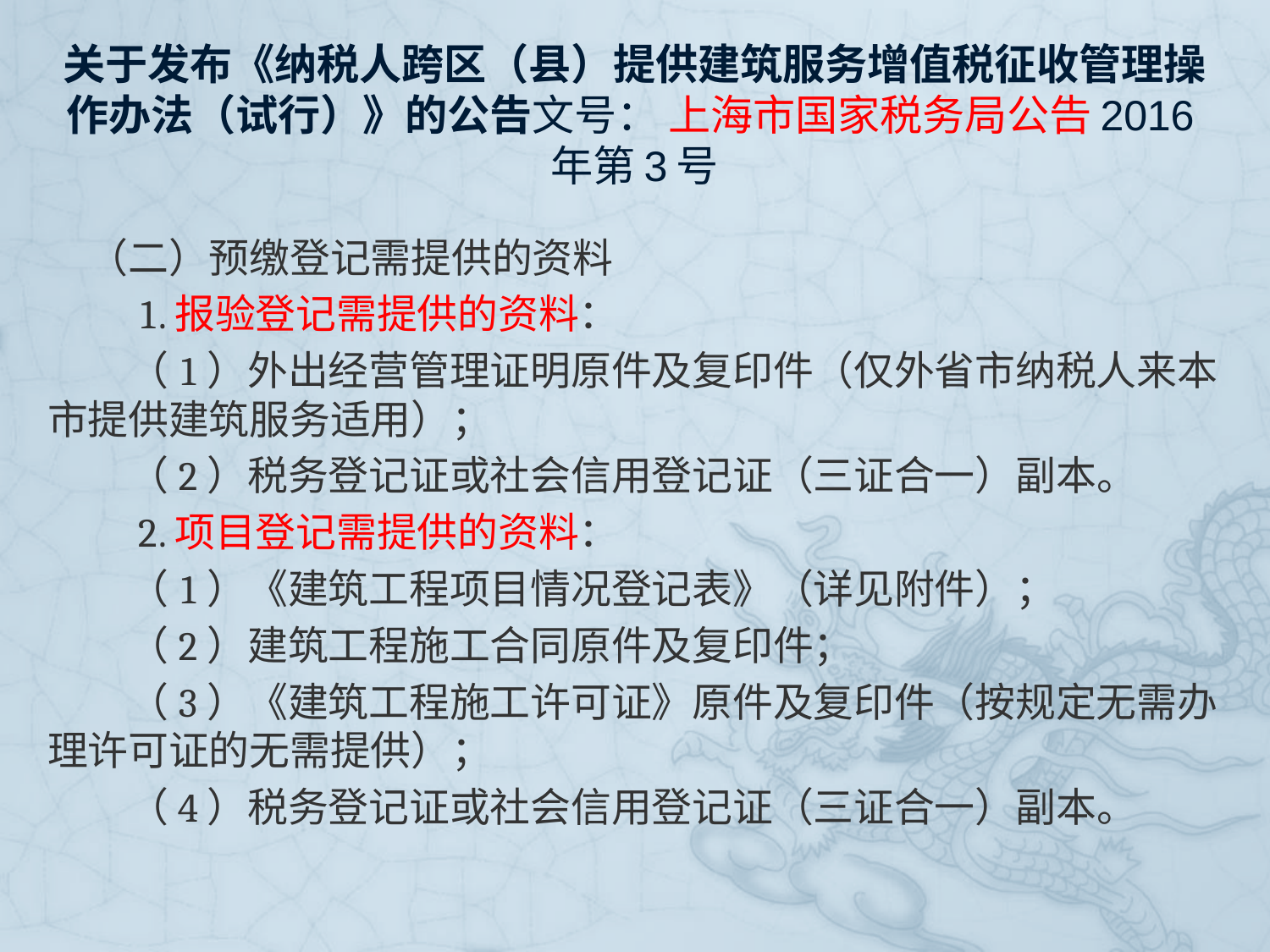

# 关于发布《纳税人跨区（县）提供建筑服务增值税征收管理操作办法（试行）》的公告文号： 上海市国家税务局公告2016年第3号
　（二）预缴登记需提供的资料
　　1.报验登记需提供的资料：
　　（1）外出经营管理证明原件及复印件（仅外省市纳税人来本市提供建筑服务适用）；
　　（2）税务登记证或社会信用登记证（三证合一）副本。
　　2.项目登记需提供的资料：
　　（1）《建筑工程项目情况登记表》（详见附件）；
　　（2）建筑工程施工合同原件及复印件；
　　（3）《建筑工程施工许可证》原件及复印件（按规定无需办理许可证的无需提供）；
　　（4）税务登记证或社会信用登记证（三证合一）副本。